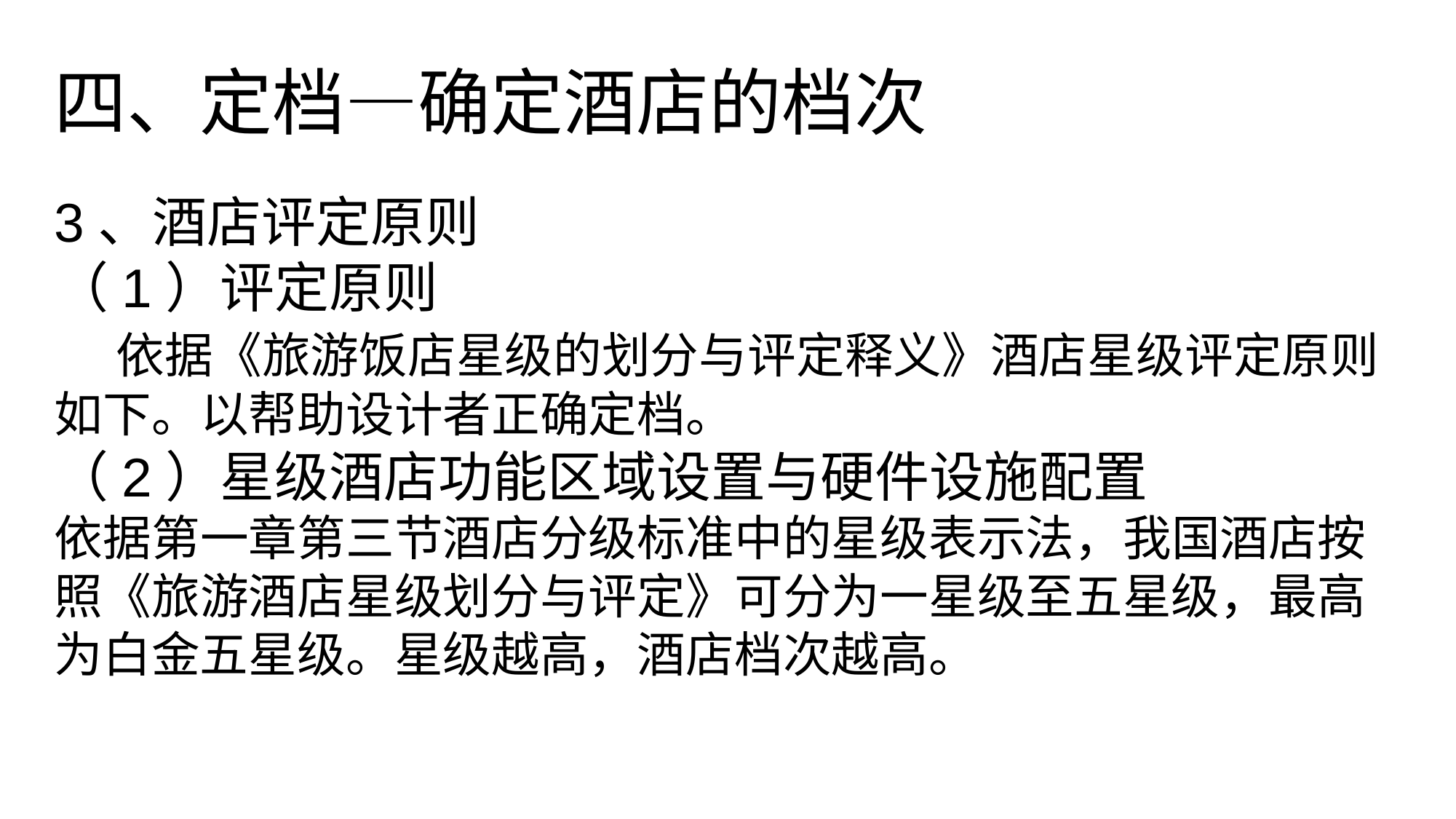

四、定档—确定酒店的档次
3、酒店评定原则
（1）评定原则
    依据《旅游饭店星级的划分与评定释义》酒店星级评定原则如下。以帮助设计者正确定档。
（2）星级酒店功能区域设置与硬件设施配置
依据第一章第三节酒店分级标准中的星级表示法，我国酒店按照《旅游酒店星级划分与评定》可分为一星级至五星级，最高为白金五星级。星级越高，酒店档次越高。